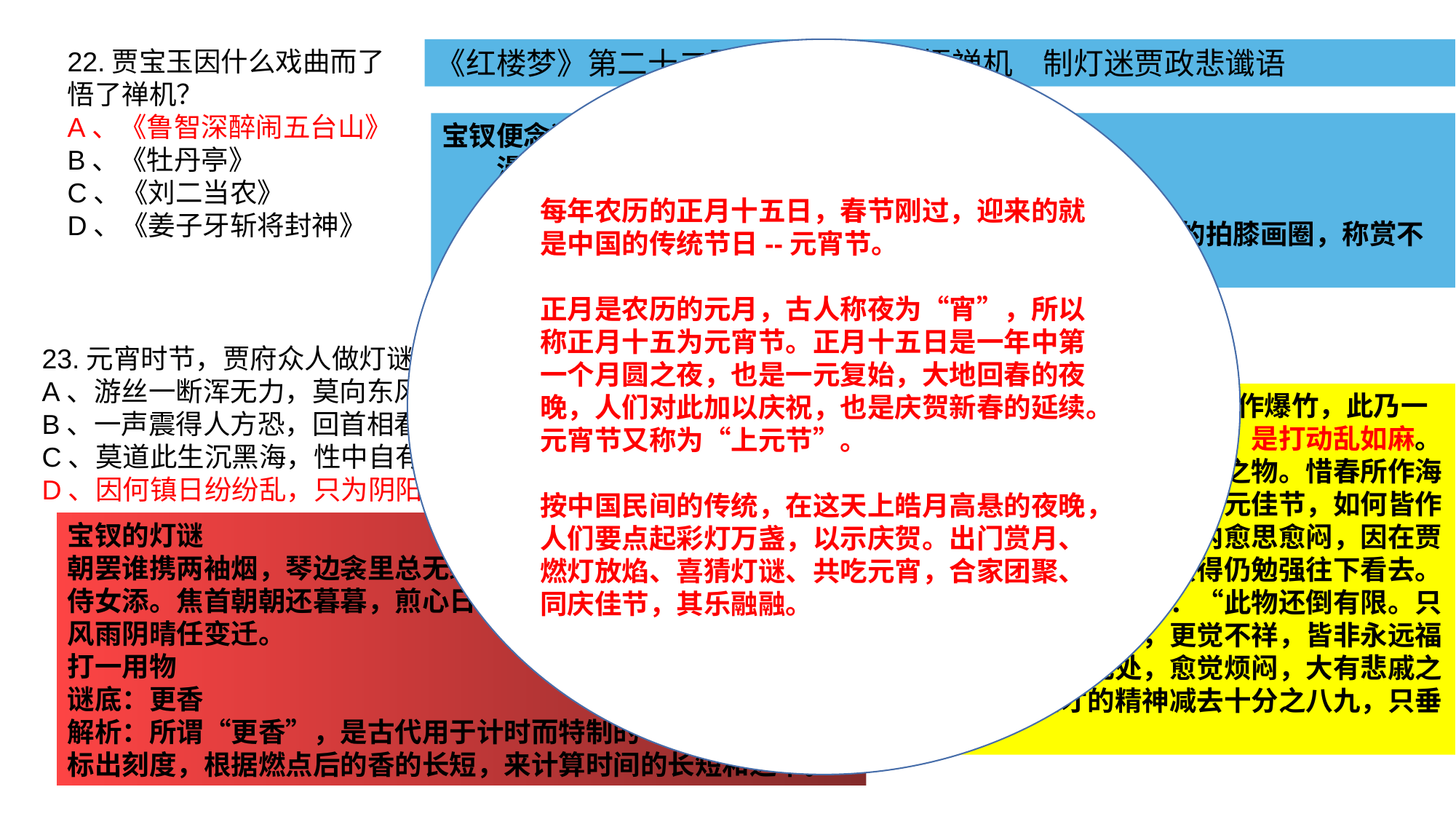

22.贾宝玉因什么戏曲而了悟了禅机？
A、《鲁智深醉闹五台山》
B、《牡丹亭》
C、《刘二当农》
D、《姜子牙斩将封神》

每年农历的正月十五日，春节刚过，迎来的就是中国的传统节日--元宵节。

正月是农历的元月，古人称夜为“宵”，所以称正月十五为元宵节。正月十五日是一年中第一个月圆之夜，也是一元复始，大地回春的夜晚，人们对此加以庆祝，也是庆贺新春的延续。元宵节又称为“上元节”。

按中国民间的传统，在这天上皓月高悬的夜晚，人们要点起彩灯万盏，以示庆贺。出门赏月、燃灯放焰、喜猜灯谜、共吃元宵，合家团聚、同庆佳节，其乐融融。
《红楼梦》第二十二回　听曲文宝玉悟禅机　制灯迷贾政悲谶语
宝钗便念道：
　　漫揾英雄泪，相离处士家。谢慈悲剃度在莲台
　　下。没缘法转眼分离乍。赤条条来去无牵挂。那里讨
　　烟蓑雨笠卷单行？一任俺芒鞋破钵随缘化！宝玉听了，喜的拍膝画圈，称赏不已，又赞宝钗无书不知，
23.元宵时节，贾府众人做灯谜赏玩，其中有几个预示着贾家小姐的命运，哪些是错误的？
A、游丝一断浑无力，莫向东风怨别离。——探春（谜底：风筝）
B、一声震得人方恐，回首相看已化灰。——元春（谜底：炮竹）
C、莫道此生沉黑海，性中自有大光明。——惜春（谜底：海灯）
D、因何镇日纷纷乱，只为阴阳数不同。——薛宝钗（谜底：算盘）
 贾政心内沉思道：“娘娘所作爆竹，此乃一响而散之物。迎春所作算盘，是打动乱如麻。探春所作风筝，乃飘飘浮荡之物。惜春所作海灯，一发清净孤独。今乃上元佳节，如何皆作此不祥之物为戏耶？”心内愈思愈闷，因在贾母之前，不敢形于色，只得仍勉强往下看去。贾政看完，心内自忖道：“此物还倒有限。只是小小之人作此词句，更觉不祥，皆非永远福寿之辈。”想到此处，愈觉烦闷，大有悲戚之状，因而将适才的精神减去十分之八九，只垂头沉思。
宝钗的灯谜
朝罢谁携两袖烟，琴边衾里总无缘。晓筹不用鸡人报，五夜无烦侍女添。焦首朝朝还暮暮，煎心日日复年年。光阴荏苒须当惜，风雨阴晴任变迁。
打一用物
谜底：更香
解析：所谓“更香”，是古代用于计时而特制的一种香，在香上标出刻度，根据燃点后的香的长短，来计算时间的长短和迟早。